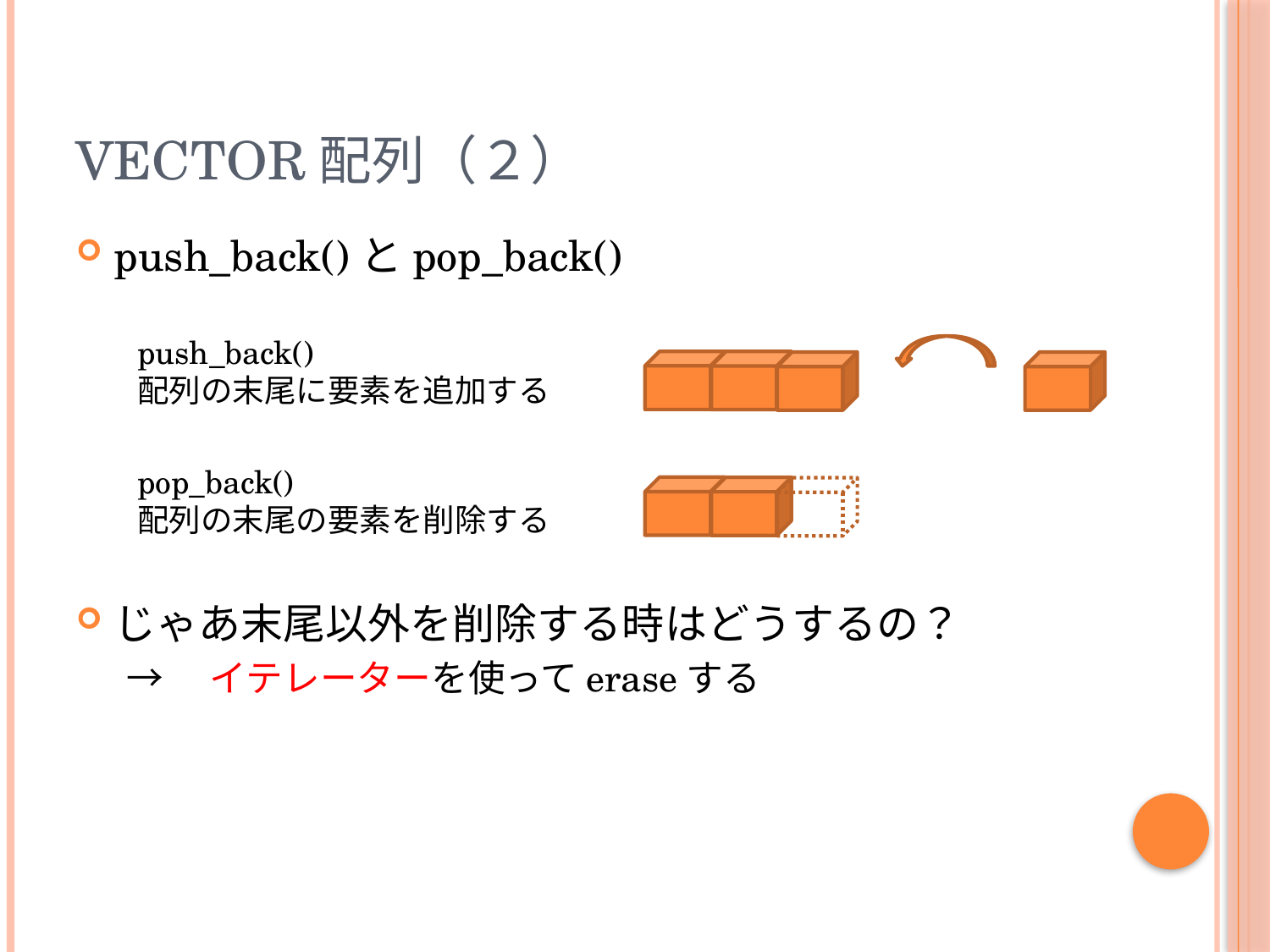

# vector配列（２）
push_back()とpop_back()

じゃあ末尾以外を削除する時はどうするの？
→　イテレーターを使ってeraseする
push_back()
配列の末尾に要素を追加する

pop_back()
配列の末尾の要素を削除する